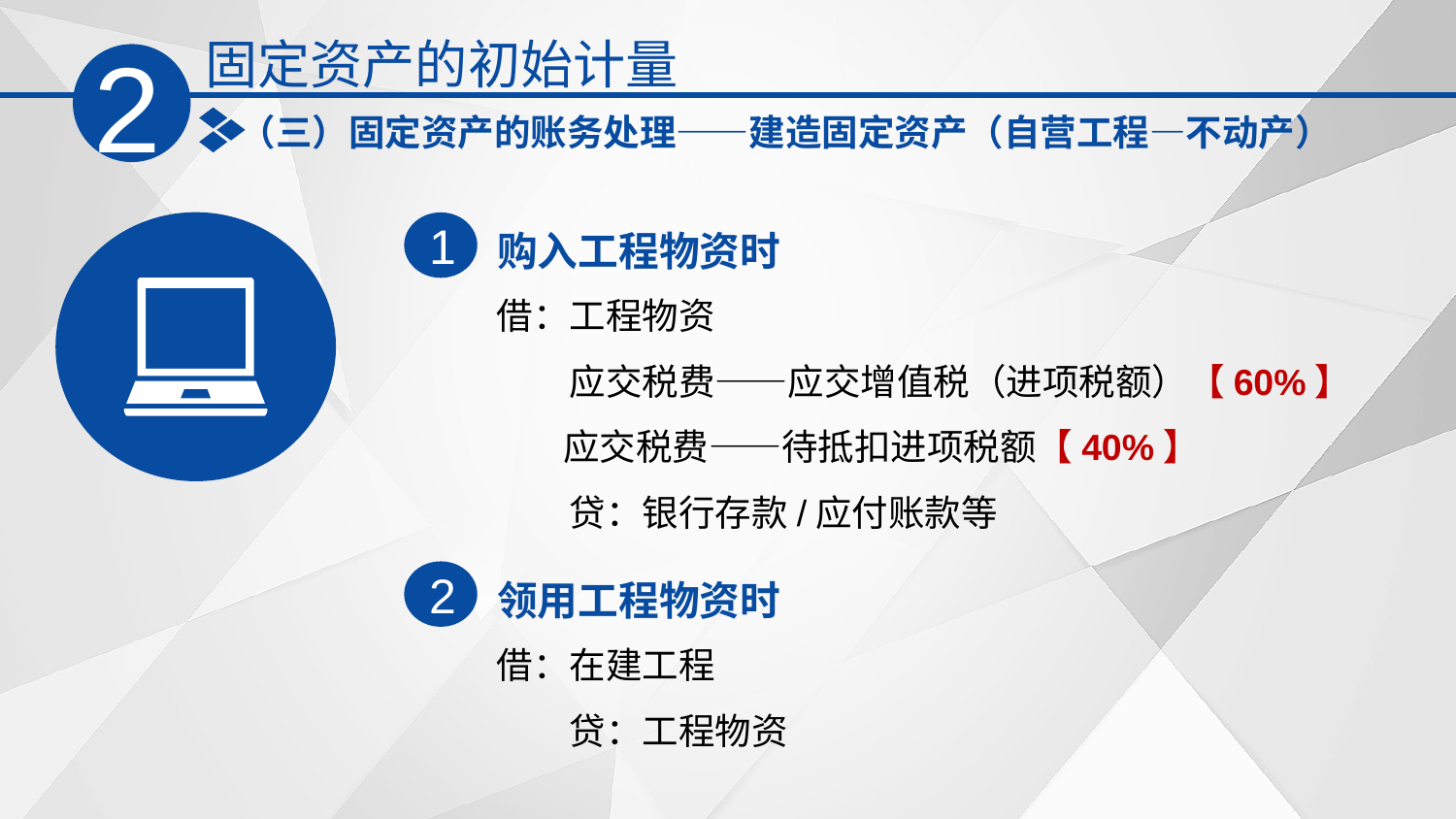

固定资产的初始计量
2

（三）固定资产的账务处理——建造固定资产（自营工程—不动产）

购入工程物资时

1
借：工程物资
　　应交税费——应交增值税（进项税额）【60%】
       应交税费——待抵扣进项税额【40%】
　　贷：银行存款/应付账款等
领用工程物资时
2
借：在建工程
　　贷：工程物资